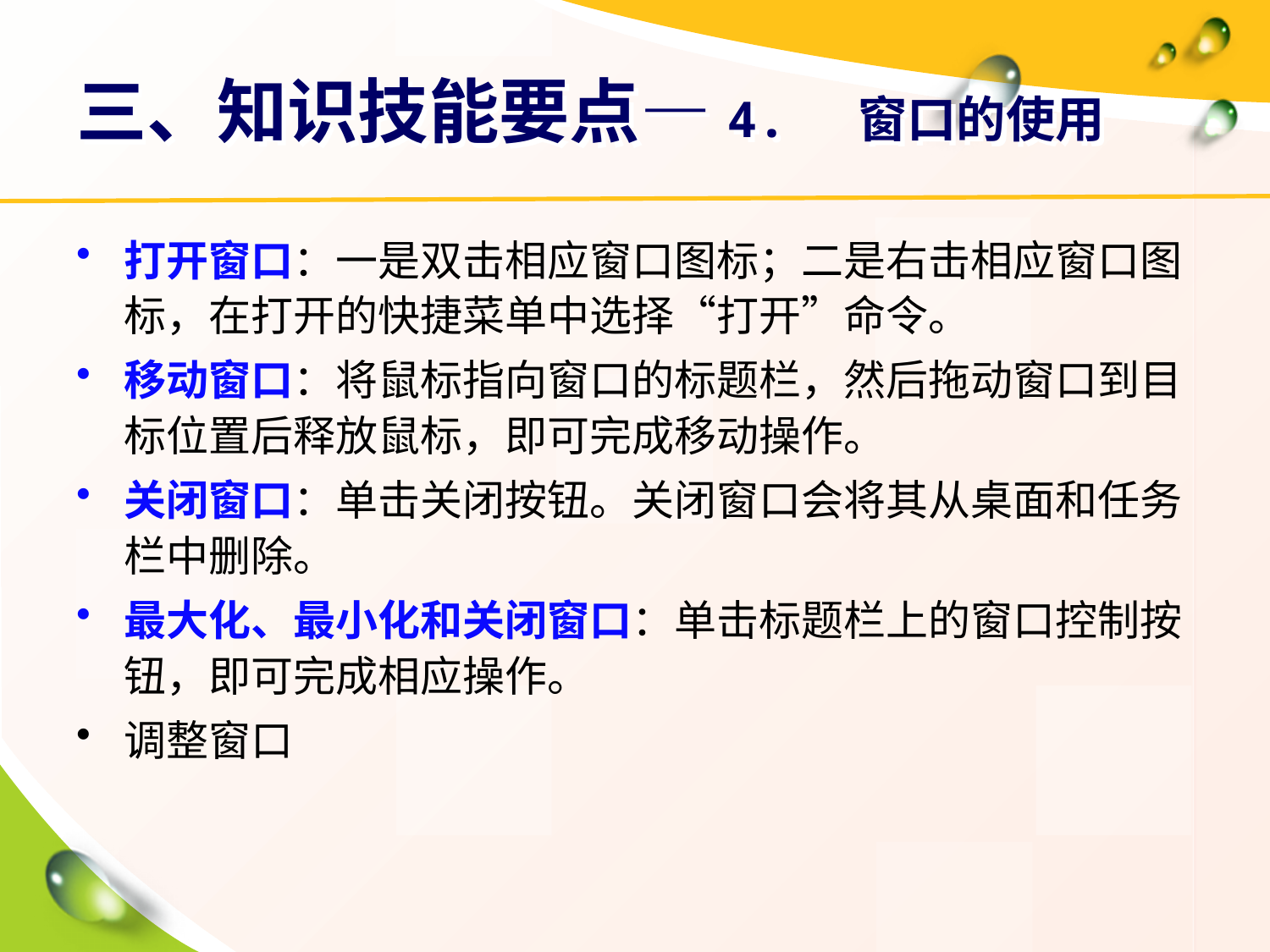

# 三、知识技能要点—4.  窗口的使用
打开窗口：一是双击相应窗口图标；二是右击相应窗口图标，在打开的快捷菜单中选择“打开”命令。
移动窗口：将鼠标指向窗口的标题栏，然后拖动窗口到目标位置后释放鼠标，即可完成移动操作。
关闭窗口：单击关闭按钮。关闭窗口会将其从桌面和任务栏中删除。
最大化、最小化和关闭窗口：单击标题栏上的窗口控制按钮，即可完成相应操作。
调整窗口